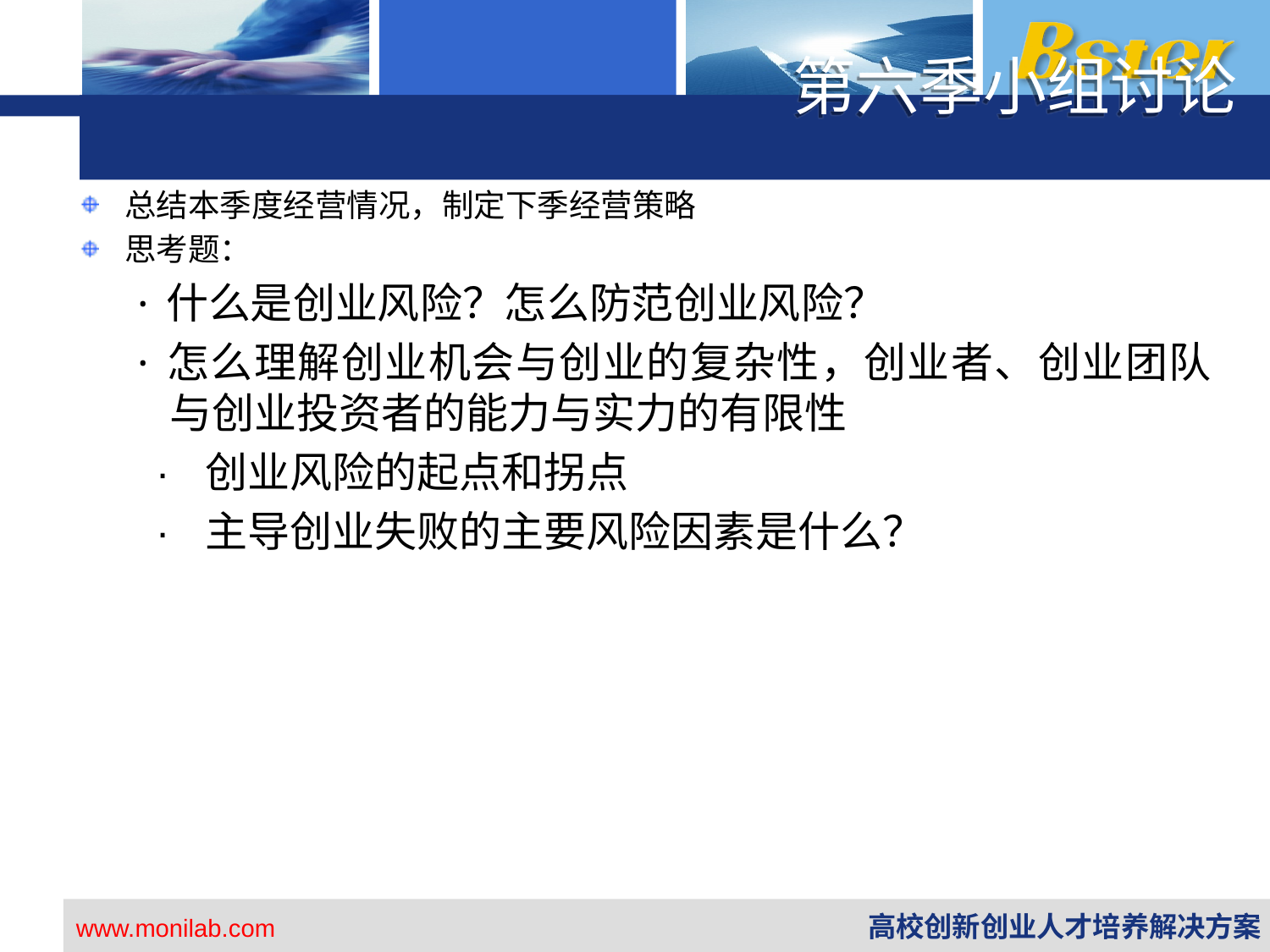

第六季小组讨论
总结本季度经营情况，制定下季经营策略
思考题：
·什么是创业风险？怎么防范创业风险？
·怎么理解创业机会与创业的复杂性，创业者、创业团队与创业投资者的能力与实力的有限性
 · 创业风险的起点和拐点
 · 主导创业失败的主要风险因素是什么？